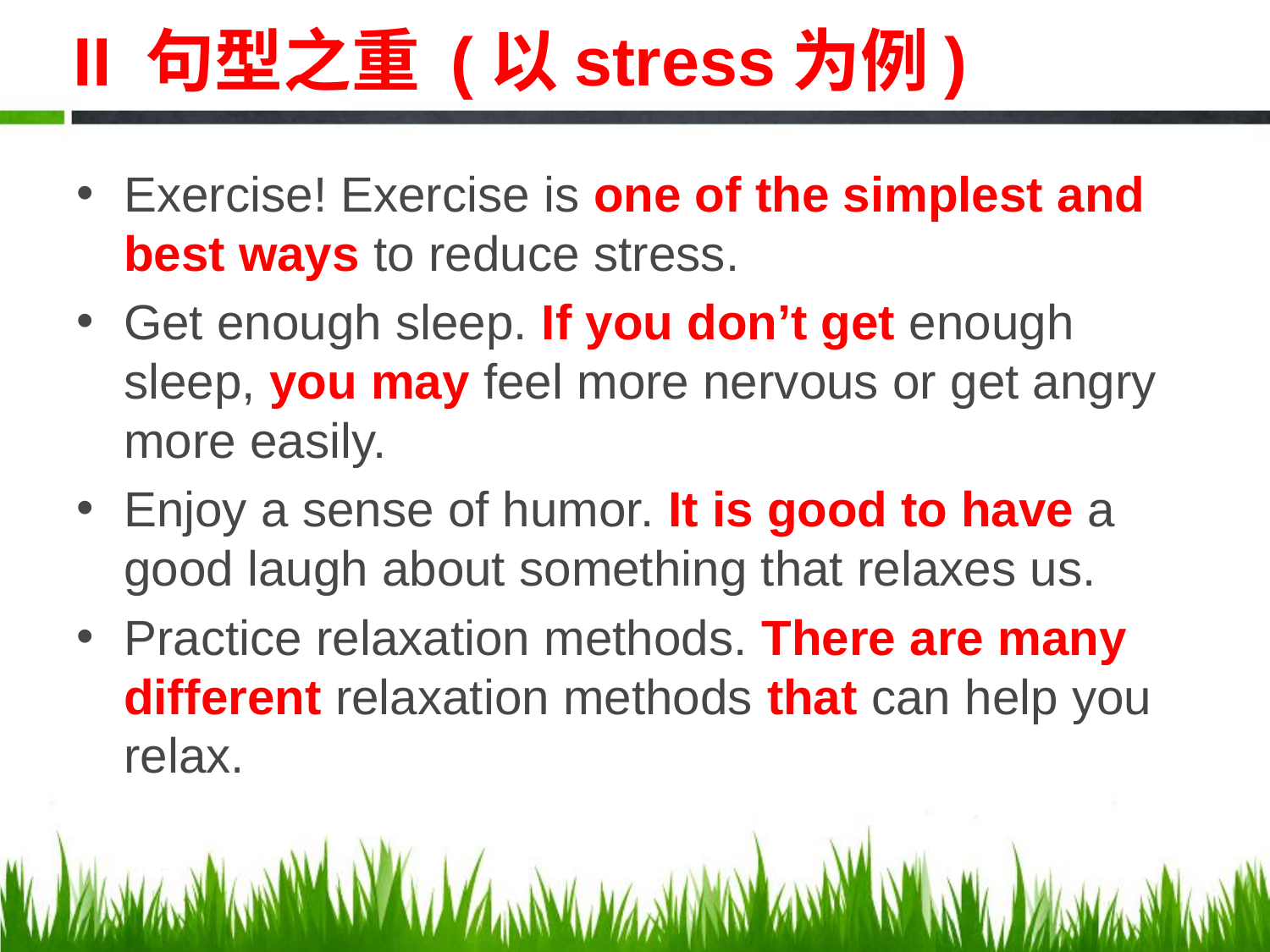

# II 句型之重 (以stress为例)
Exercise! Exercise is one of the simplest and best ways to reduce stress.
Get enough sleep. If you don’t get enough sleep, you may feel more nervous or get angry more easily.
Enjoy a sense of humor. It is good to have a good laugh about something that relaxes us.
Practice relaxation methods. There are many different relaxation methods that can help you relax.